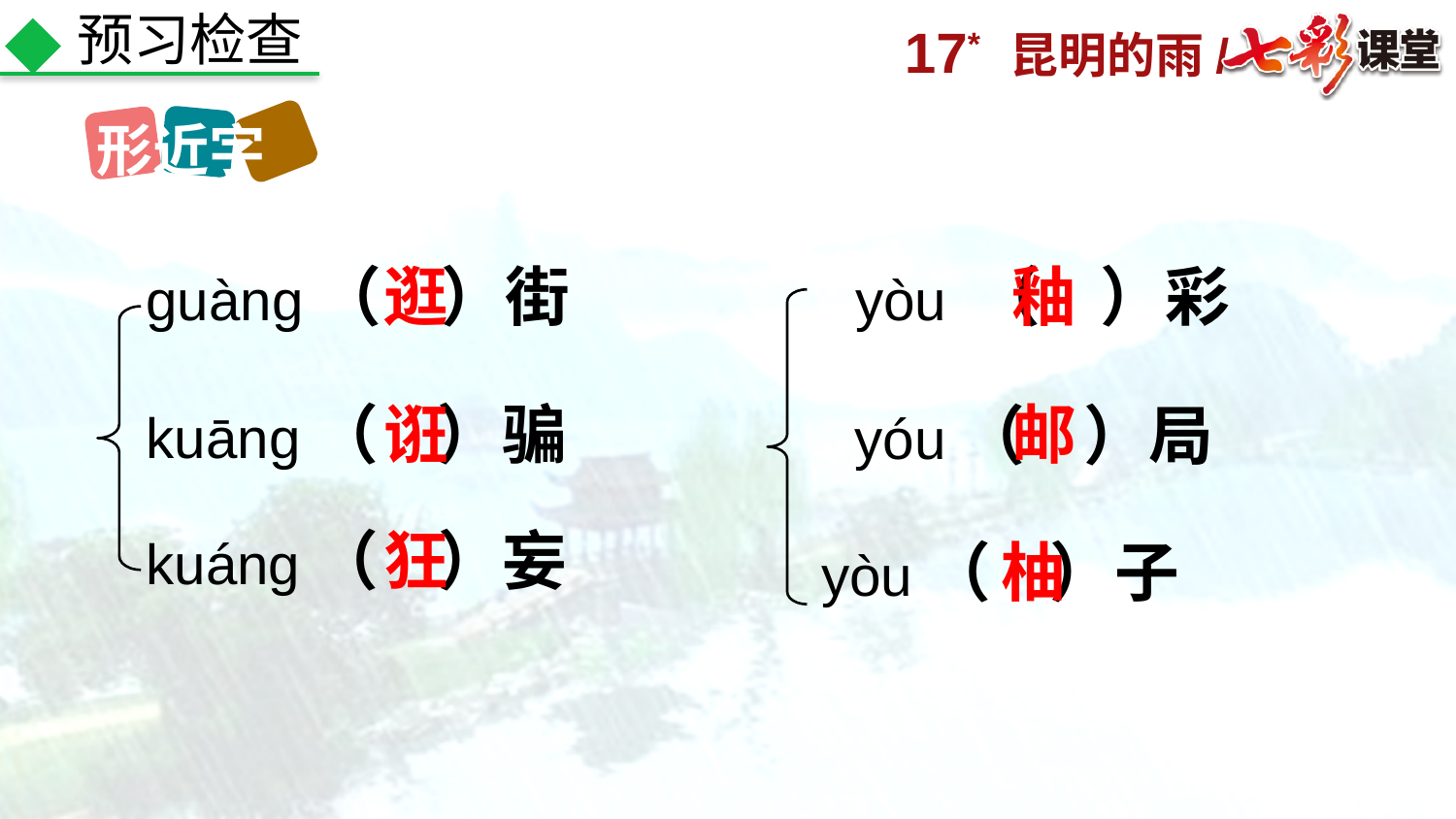

预习检查

形近字

guàng（    ）街
逛
yòu （    ）彩
釉

kuāng（    ）骗
诳
邮
yóu（    ）局
kuáng（    ）妄
狂
yòu（    ）子
柚